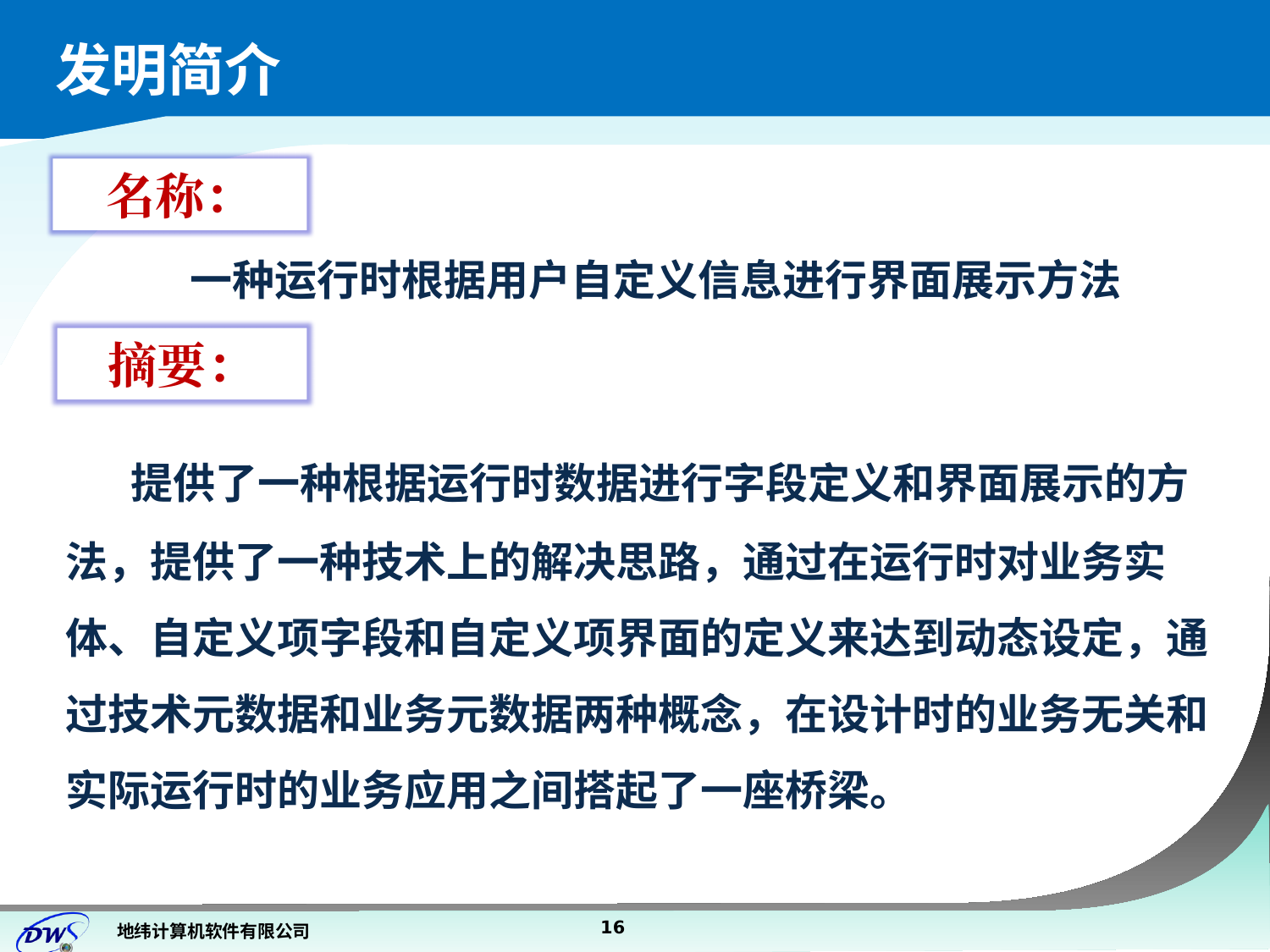

# 发明简介
名称：
            一种运行时根据用户自定义信息进行界面展示方法
摘要：
    提供了一种根据运行时数据进行字段定义和界面展示的方法，提供了一种技术上的解决思路，通过在运行时对业务实体、自定义项字段和自定义项界面的定义来达到动态设定，通过技术元数据和业务元数据两种概念，在设计时的业务无关和实际运行时的业务应用之间搭起了一座桥梁。
16
地纬计算机软件有限公司